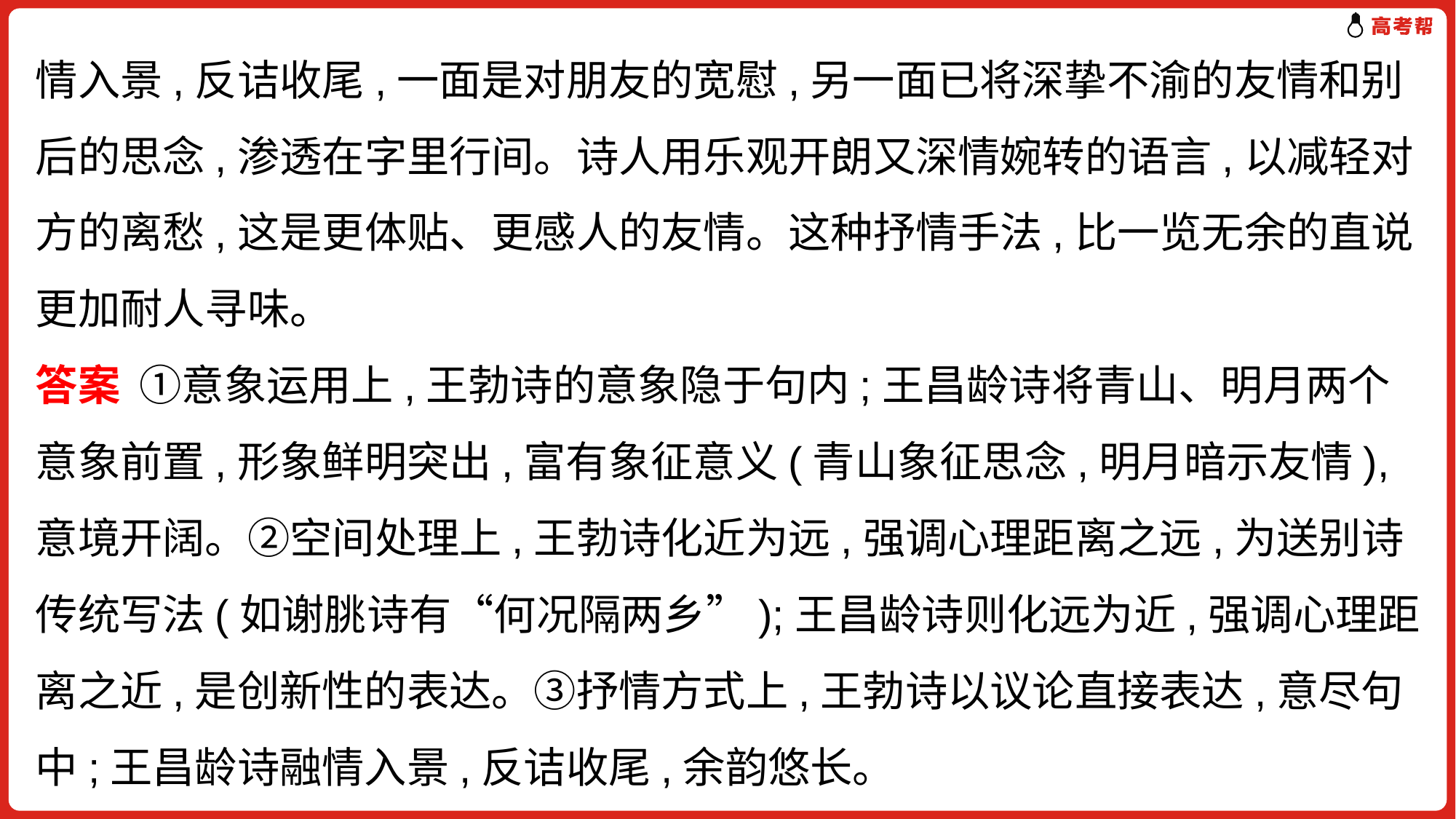

情入景,反诘收尾,一面是对朋友的宽慰,另一面已将深挚不渝的友情和别后的思念,渗透在字里行间。诗人用乐观开朗又深情婉转的语言,以减轻对方的离愁,这是更体贴、更感人的友情。这种抒情手法,比一览无余的直说更加耐人寻味。
答案  ①意象运用上,王勃诗的意象隐于句内;王昌龄诗将青山、明月两个意象前置,形象鲜明突出,富有象征意义(青山象征思念,明月暗示友情),意境开阔。②空间处理上,王勃诗化近为远,强调心理距离之远,为送别诗传统写法(如谢朓诗有“何况隔两乡”);王昌龄诗则化远为近,强调心理距离之近,是创新性的表达。③抒情方式上,王勃诗以议论直接表达,意尽句中;王昌龄诗融情入景,反诘收尾,余韵悠长。